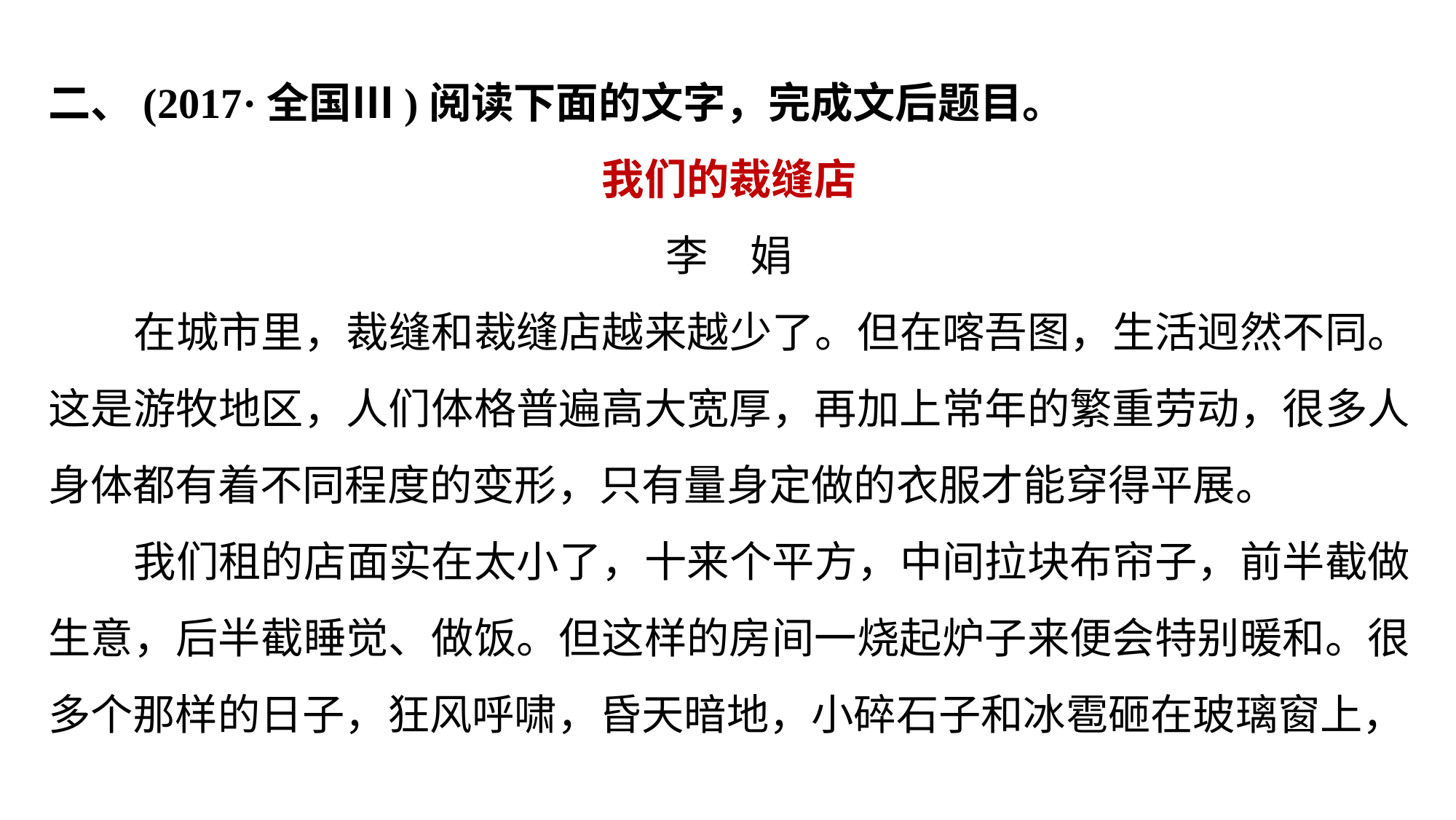

二、(2017·全国Ⅲ)阅读下面的文字，完成文后题目。
我们的裁缝店
李　娟
在城市里，裁缝和裁缝店越来越少了。但在喀吾图，生活迥然不同。这是游牧地区，人们体格普遍高大宽厚，再加上常年的繁重劳动，很多人身体都有着不同程度的变形，只有量身定做的衣服才能穿得平展。
我们租的店面实在太小了，十来个平方，中间拉块布帘子，前半截做生意，后半截睡觉、做饭。但这样的房间一烧起炉子来便会特别暖和。很多个那样的日子，狂风呼啸，昏天暗地，小碎石子和冰雹砸在玻璃窗上，